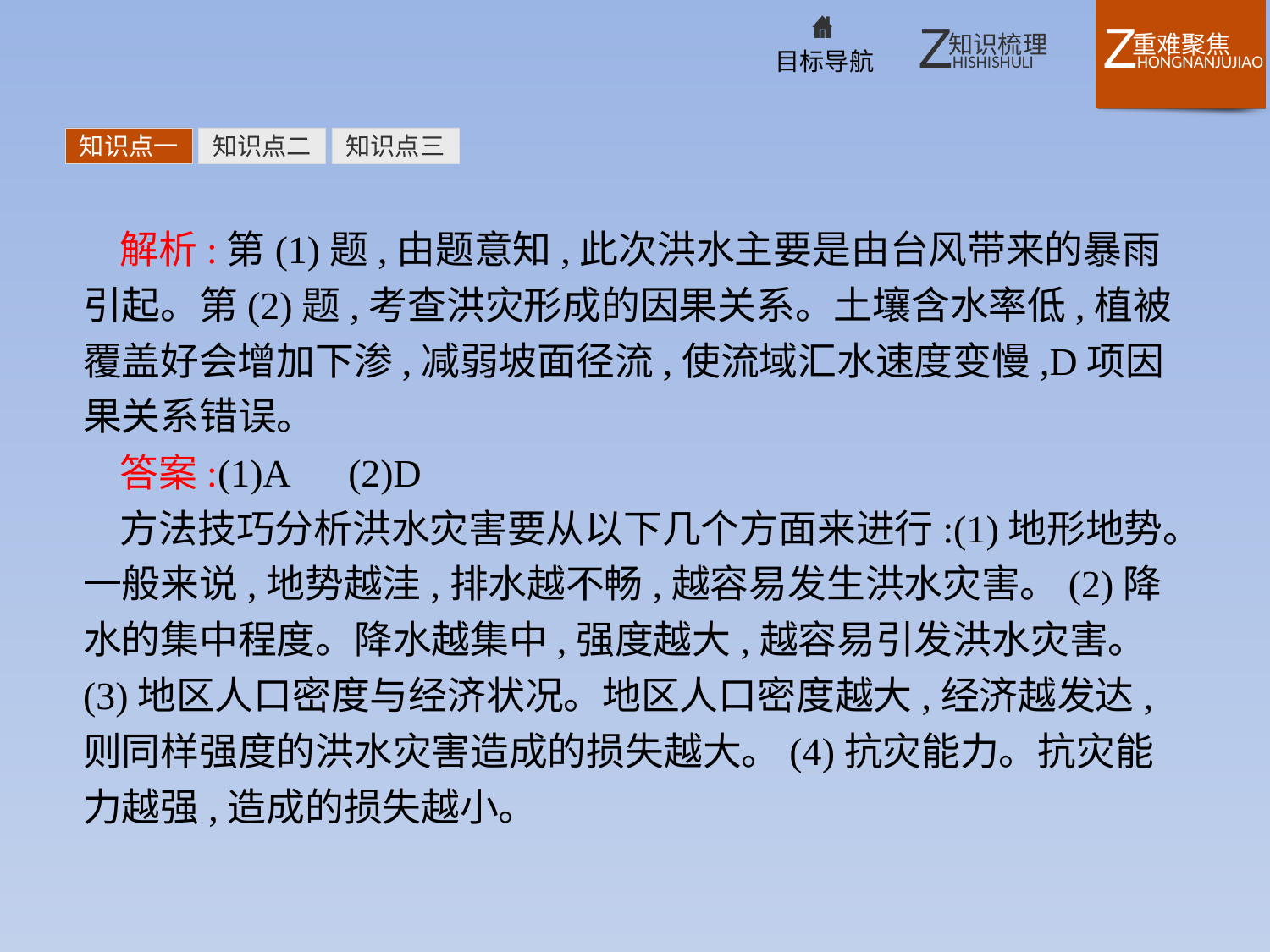

知识点一
知识点二
知识点三
解析:第(1)题,由题意知,此次洪水主要是由台风带来的暴雨引起。第(2)题,考查洪灾形成的因果关系。土壤含水率低,植被覆盖好会增加下渗,减弱坡面径流,使流域汇水速度变慢,D项因果关系错误。
答案:(1)A　(2)D
方法技巧分析洪水灾害要从以下几个方面来进行:(1)地形地势。一般来说,地势越洼,排水越不畅,越容易发生洪水灾害。(2)降水的集中程度。降水越集中,强度越大,越容易引发洪水灾害。(3)地区人口密度与经济状况。地区人口密度越大,经济越发达,则同样强度的洪水灾害造成的损失越大。(4)抗灾能力。抗灾能力越强,造成的损失越小。